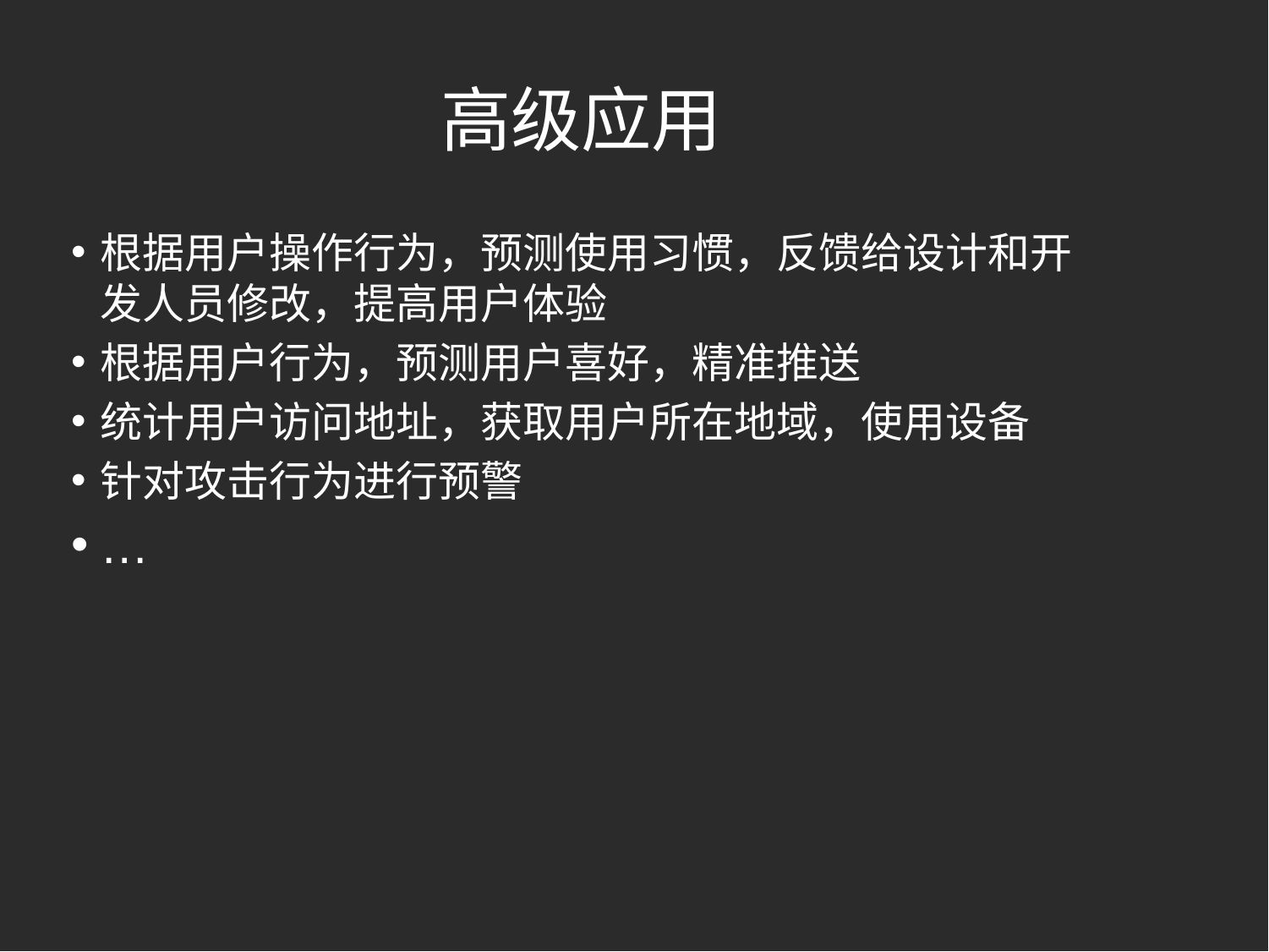

# 高级应用
根据用户操作行为，预测使用习惯，反馈给设计和开发人员修改，提高用户体验
根据用户行为，预测用户喜好，精准推送
统计用户访问地址，获取用户所在地域，使用设备
针对攻击行为进行预警
…